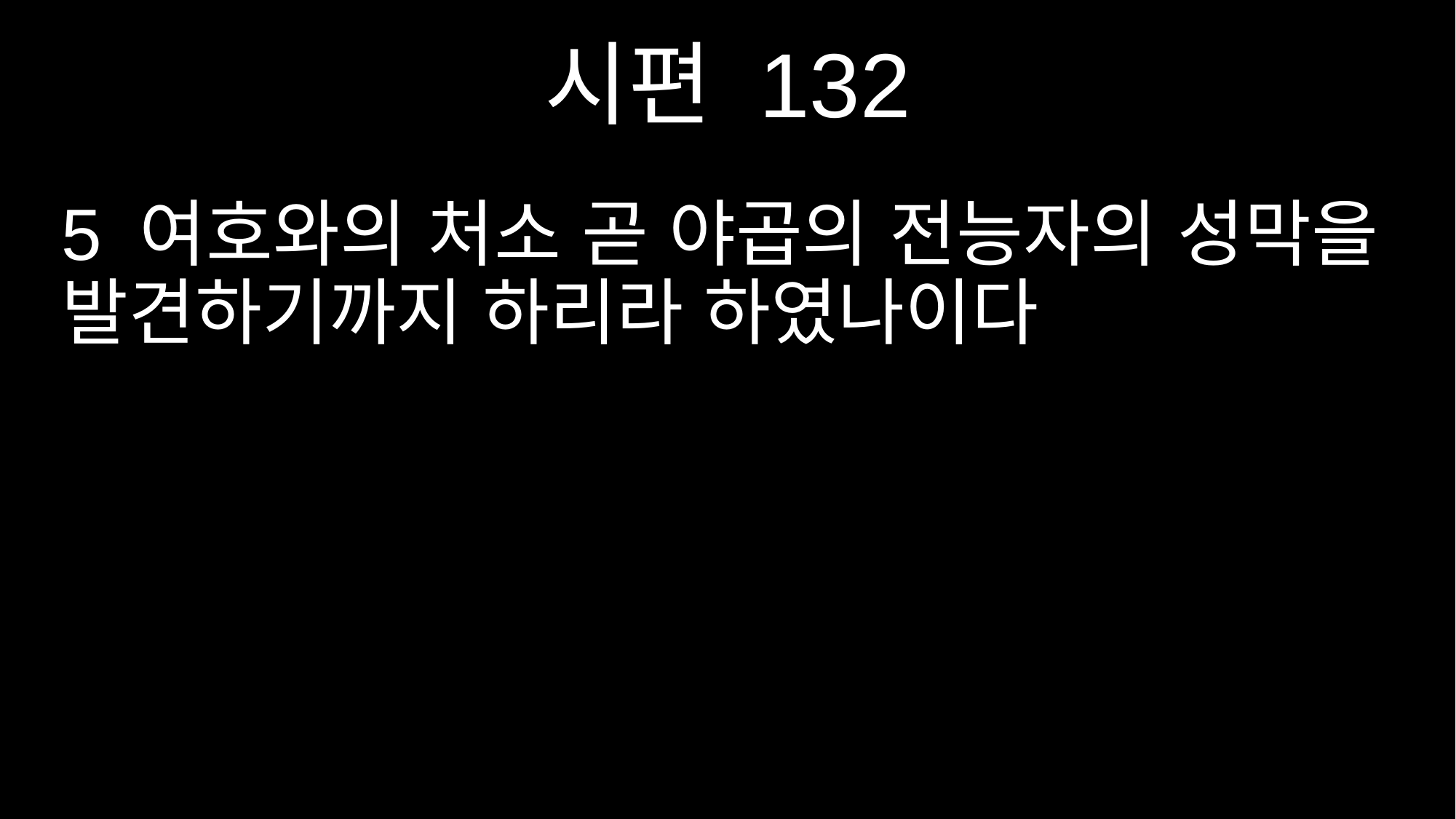

시편 132
5 여호와의 처소 곧 야곱의 전능자의 성막을 발견하기까지 하리라 하였나이다